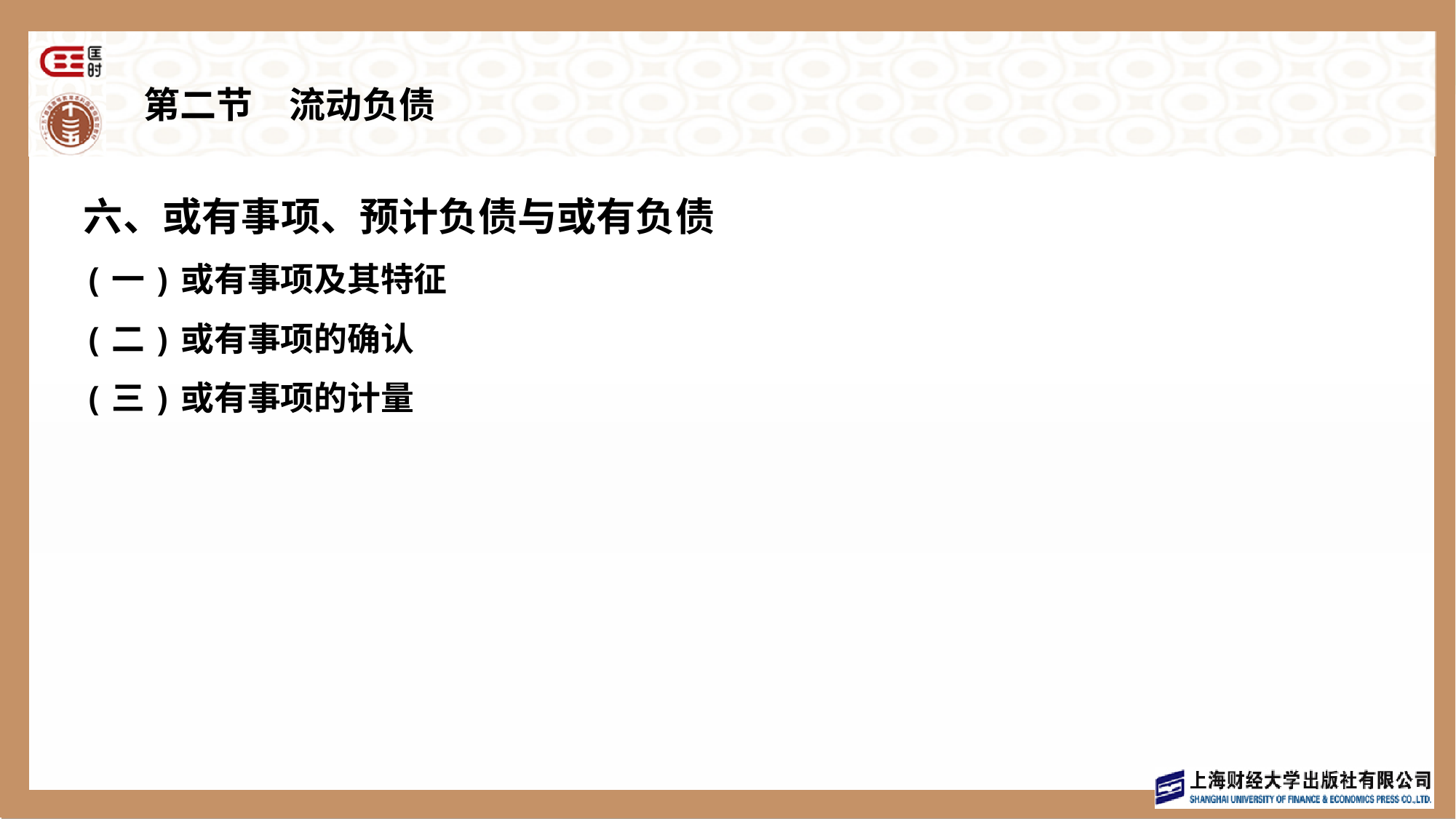

# 第二节　流动负债
六、或有事项、预计负债与或有负债
(一)或有事项及其特征
(二)或有事项的确认
(三)或有事项的计量